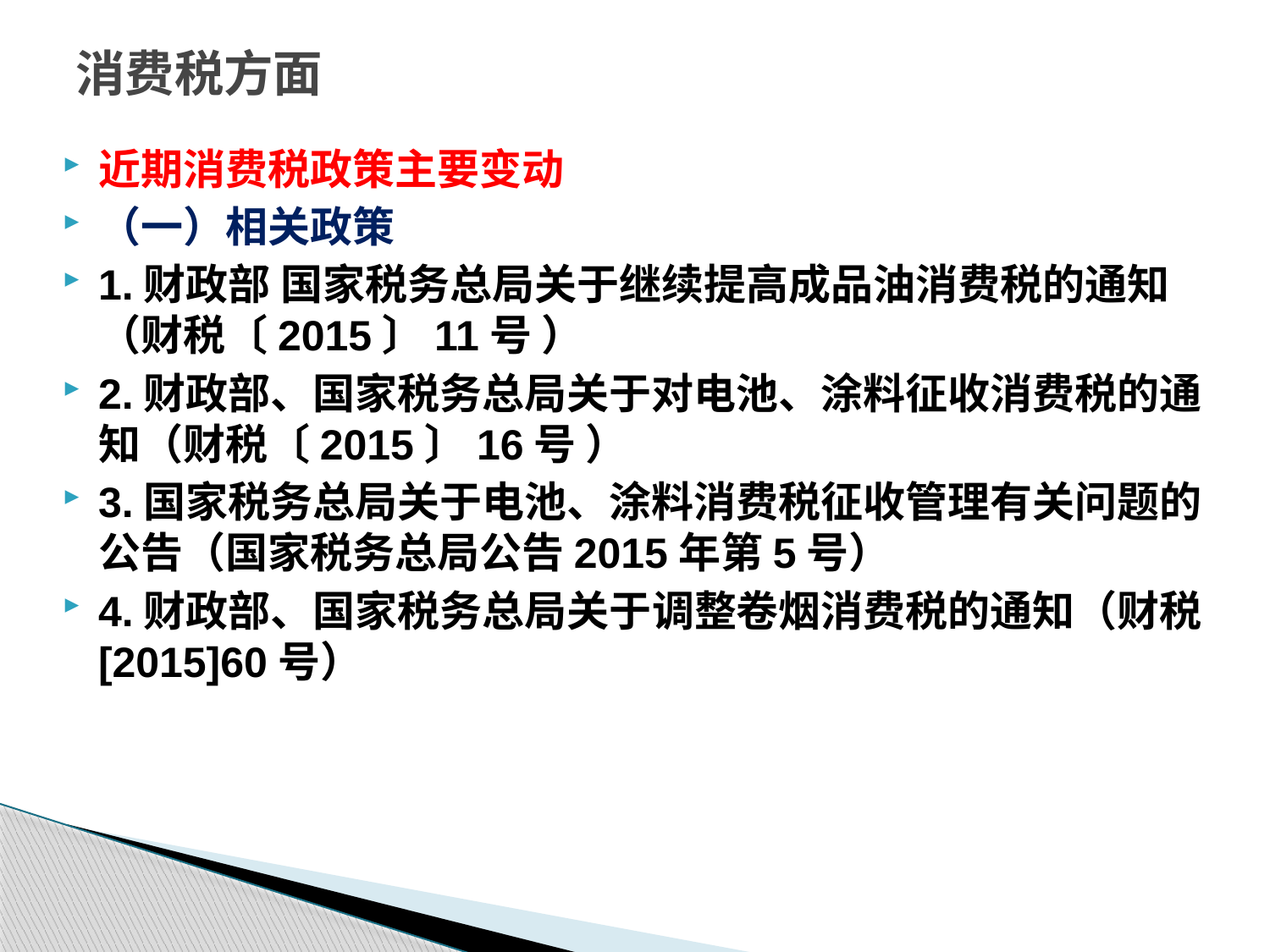

# 消费税方面
近期消费税政策主要变动
（一）相关政策
1.财政部 国家税务总局关于继续提高成品油消费税的通知（财税〔2015〕11号 ）
2.财政部、国家税务总局关于对电池、涂料征收消费税的通知（财税〔2015〕16号 ）
3.国家税务总局关于电池、涂料消费税征收管理有关问题的公告（国家税务总局公告2015年第5号）
4.财政部、国家税务总局关于调整卷烟消费税的通知（财税[2015]60号）